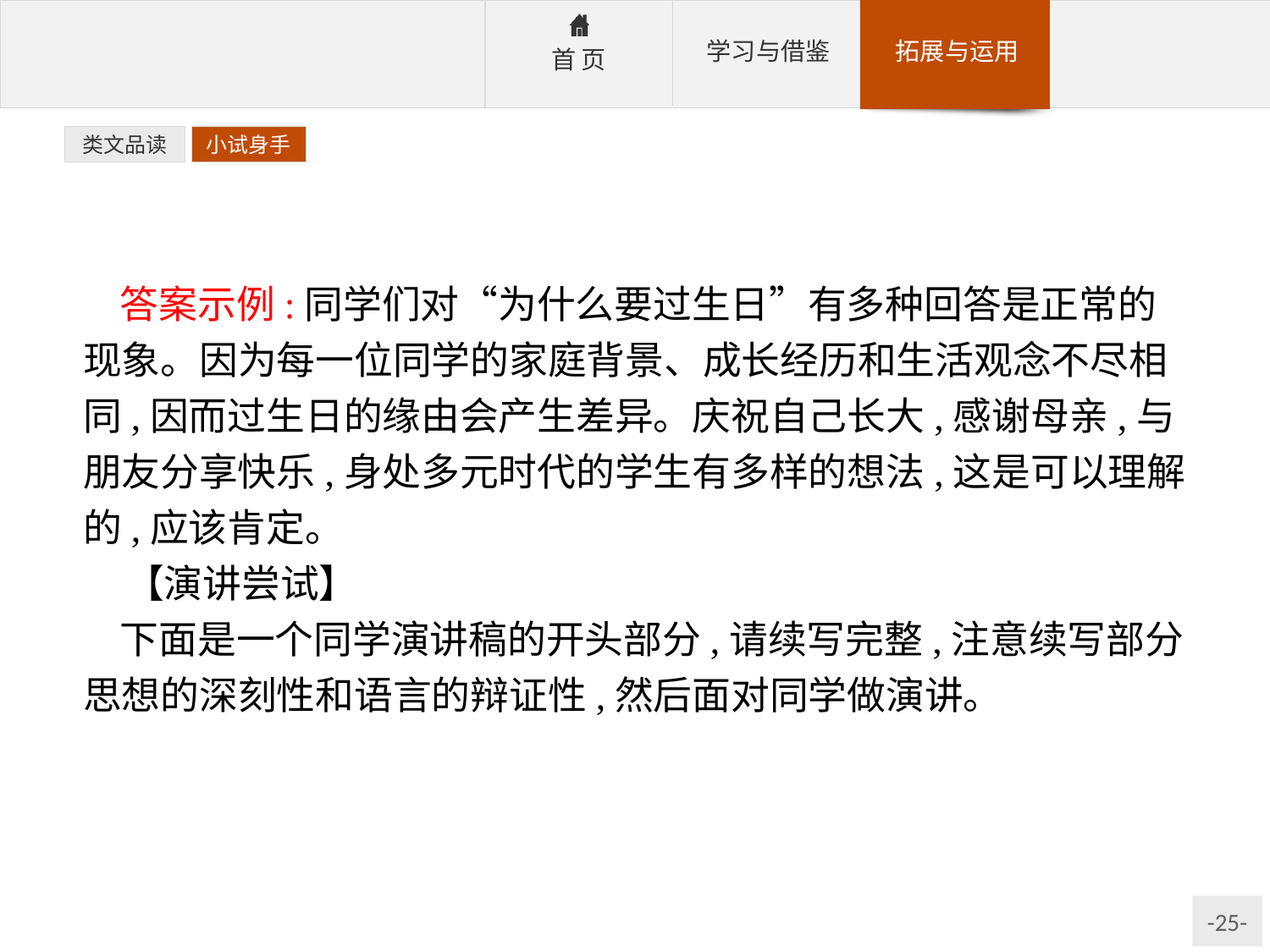

类文品读
小试身手
答案示例:同学们对“为什么要过生日”有多种回答是正常的现象。因为每一位同学的家庭背景、成长经历和生活观念不尽相同,因而过生日的缘由会产生差异。庆祝自己长大,感谢母亲,与朋友分享快乐,身处多元时代的学生有多样的想法,这是可以理解的,应该肯定。
【演讲尝试】
下面是一个同学演讲稿的开头部分,请续写完整,注意续写部分思想的深刻性和语言的辩证性,然后面对同学做演讲。